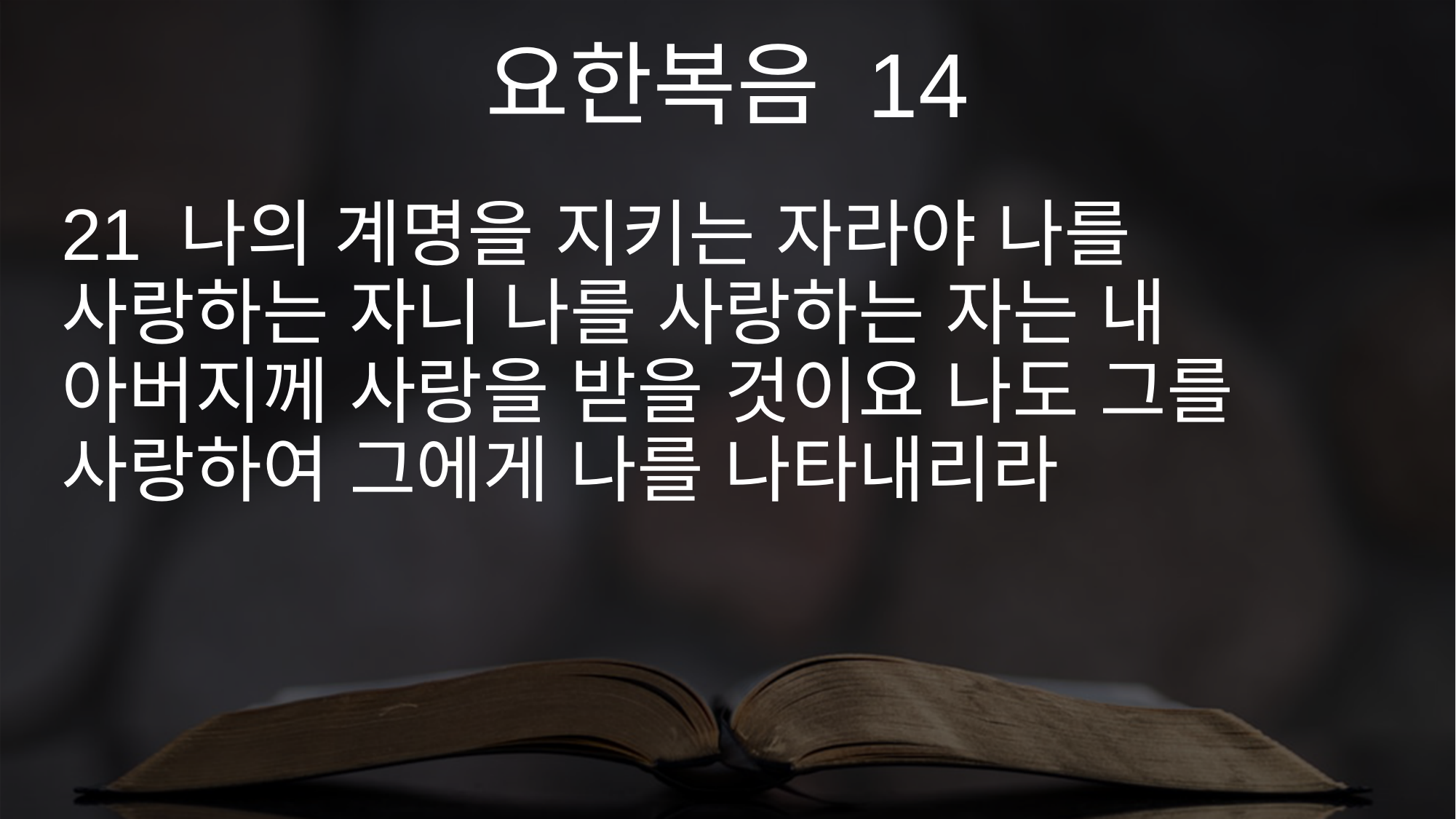

요한복음 14
21 나의 계명을 지키는 자라야 나를 사랑하는 자니 나를 사랑하는 자는 내 아버지께 사랑을 받을 것이요 나도 그를 사랑하여 그에게 나를 나타내리라